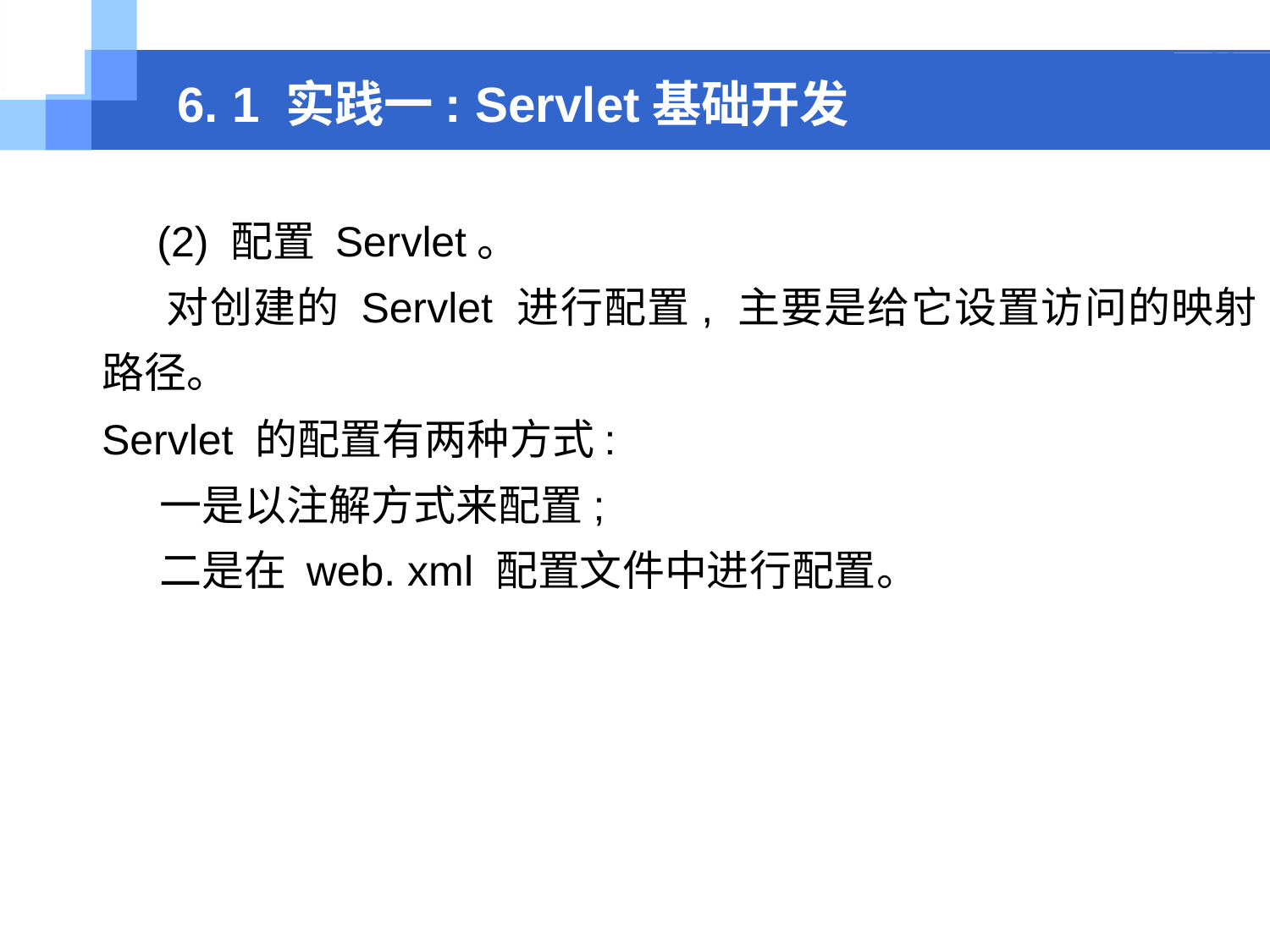

6. 1 实践一: Servlet基础开发
          (2) 配置 Servlet。
     对创建的 Servlet 进行配置, 主要是给它设置访问的映射路径。
Servlet 的配置有两种方式:
     一是以注解方式来配置;
     二是在 web. xml 配置文件中进行配置。